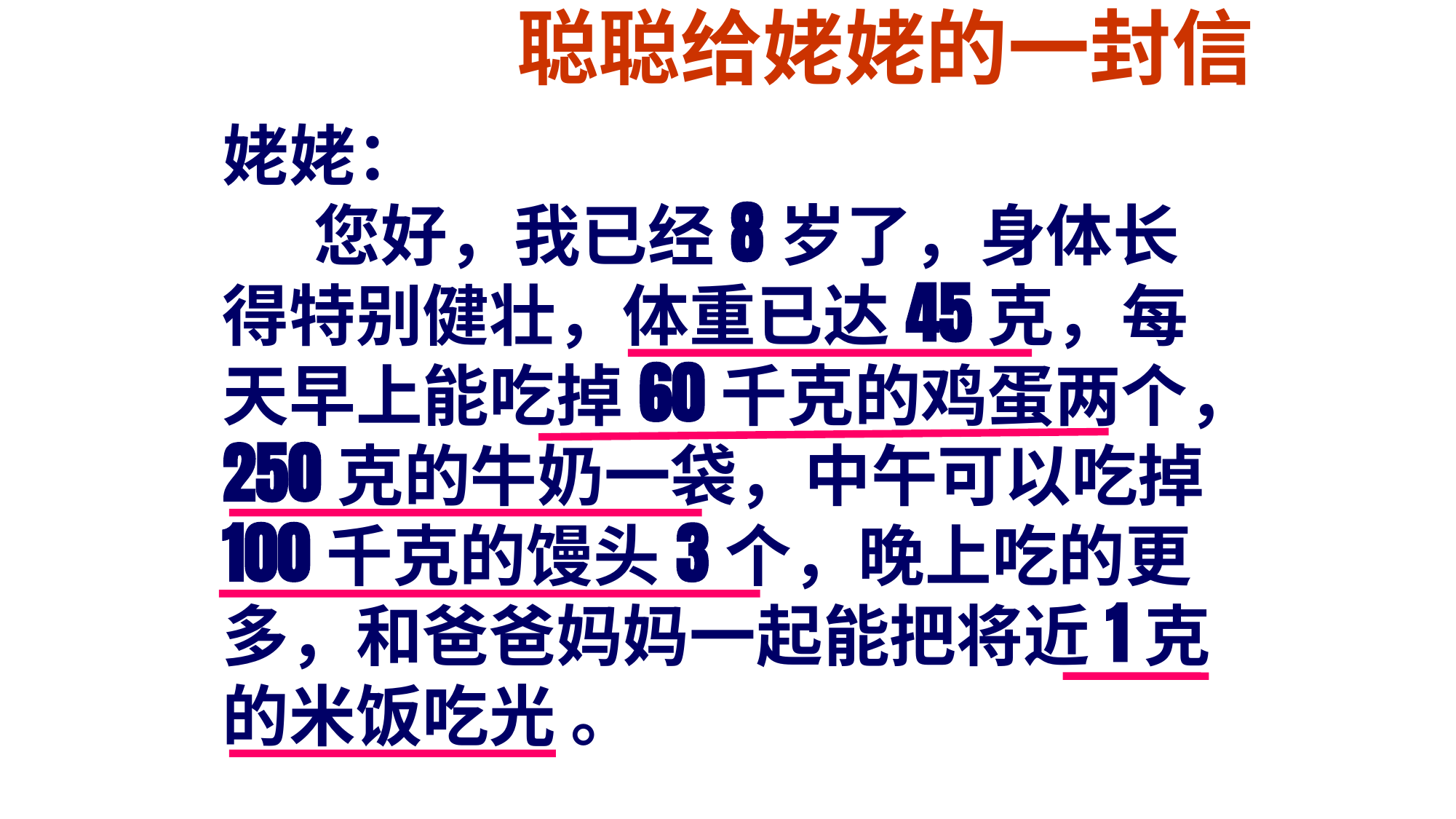

聪聪给姥姥的一封信
姥姥：
     您好，我已经8岁了，身体长得特别健壮，体重已达45克，每天早上能吃掉60千克的鸡蛋两个，250克的牛奶一袋，中午可以吃掉100千克的馒头3个，晚上吃的更多，和爸爸妈妈一起能把将近1克的米饭吃光 。